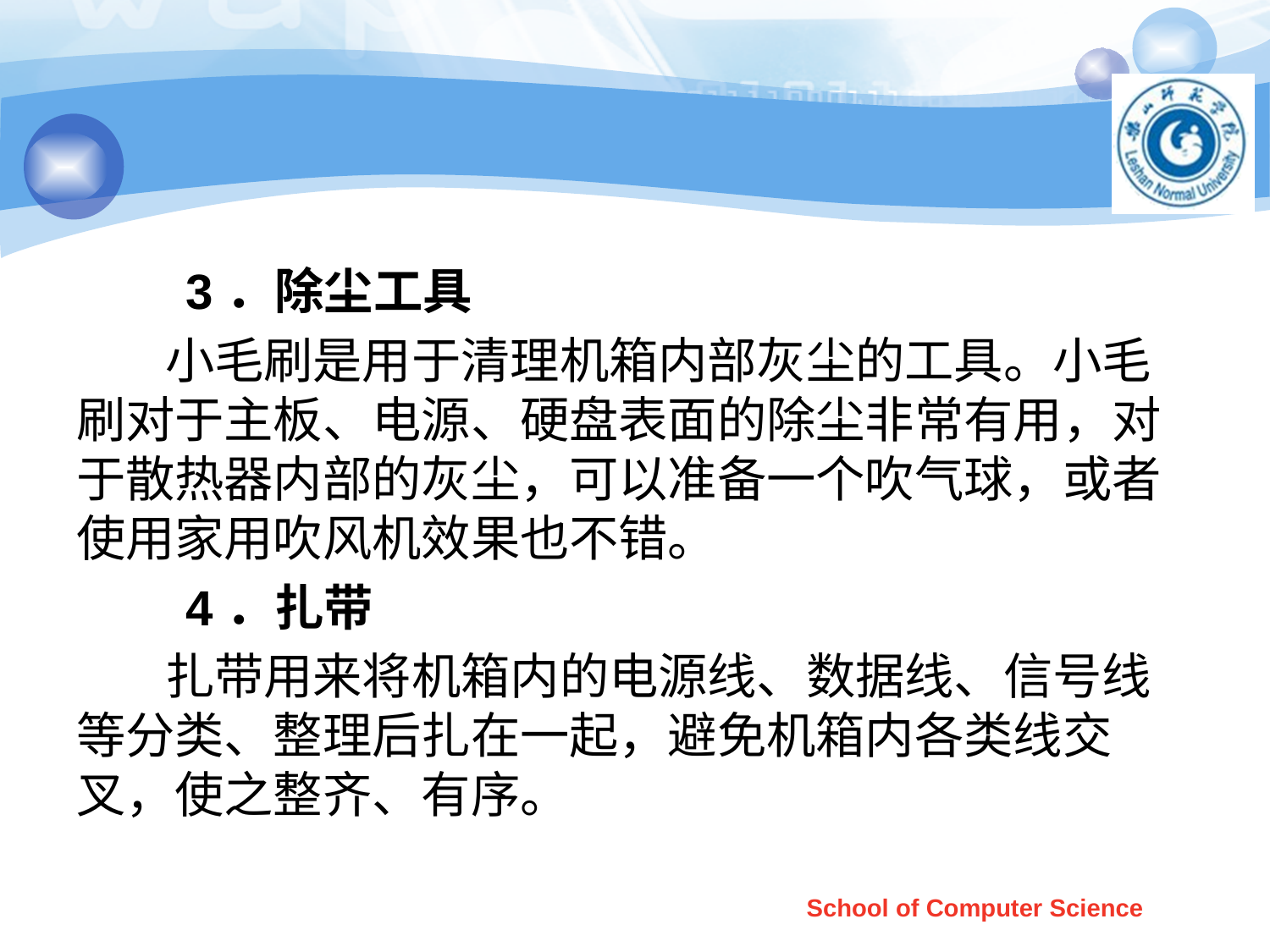

#
        3．除尘工具
       小毛刷是用于清理机箱内部灰尘的工具。小毛刷对于主板、电源、硬盘表面的除尘非常有用，对于散热器内部的灰尘，可以准备一个吹气球，或者使用家用吹风机效果也不错。
        4．扎带
       扎带用来将机箱内的电源线、数据线、信号线等分类、整理后扎在一起，避免机箱内各类线交叉，使之整齐、有序。

School of Computer Science